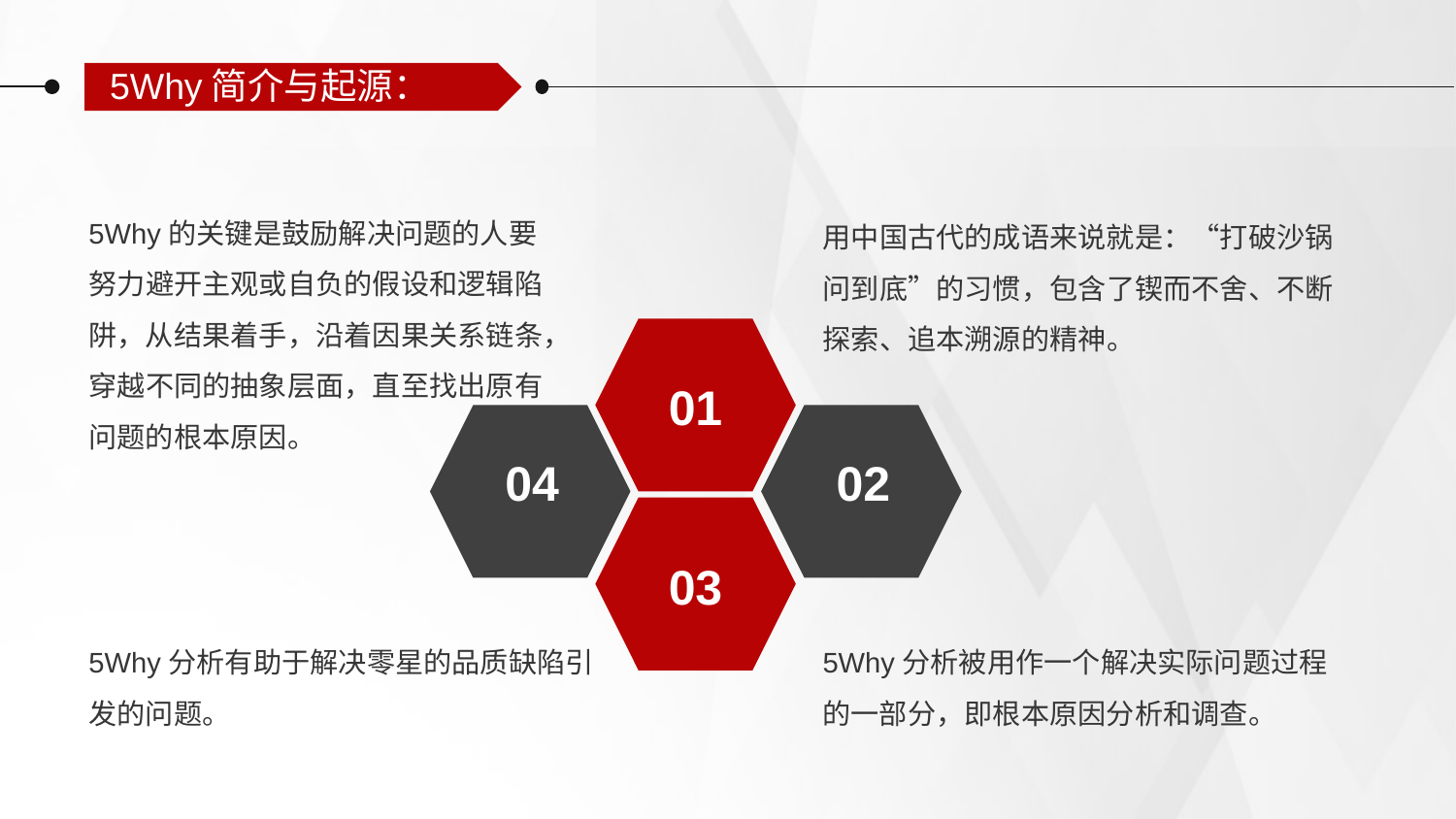

5Why简介与起源：

5Why的关键是鼓励解决问题的人要努力避开主观或自负的假设和逻辑陷阱，从结果着手，沿着因果关系链条，穿越不同的抽象层面，直至找出原有问题的根本原因。
用中国古代的成语来说就是：“打破沙锅问到底”的习惯，包含了锲而不舍、不断探索、追本溯源的精神。

01

04
02

03
5Why分析有助于解决零星的品质缺陷引发的问题。
5Why分析被用作一个解决实际问题过程的一部分，即根本原因分析和调查。